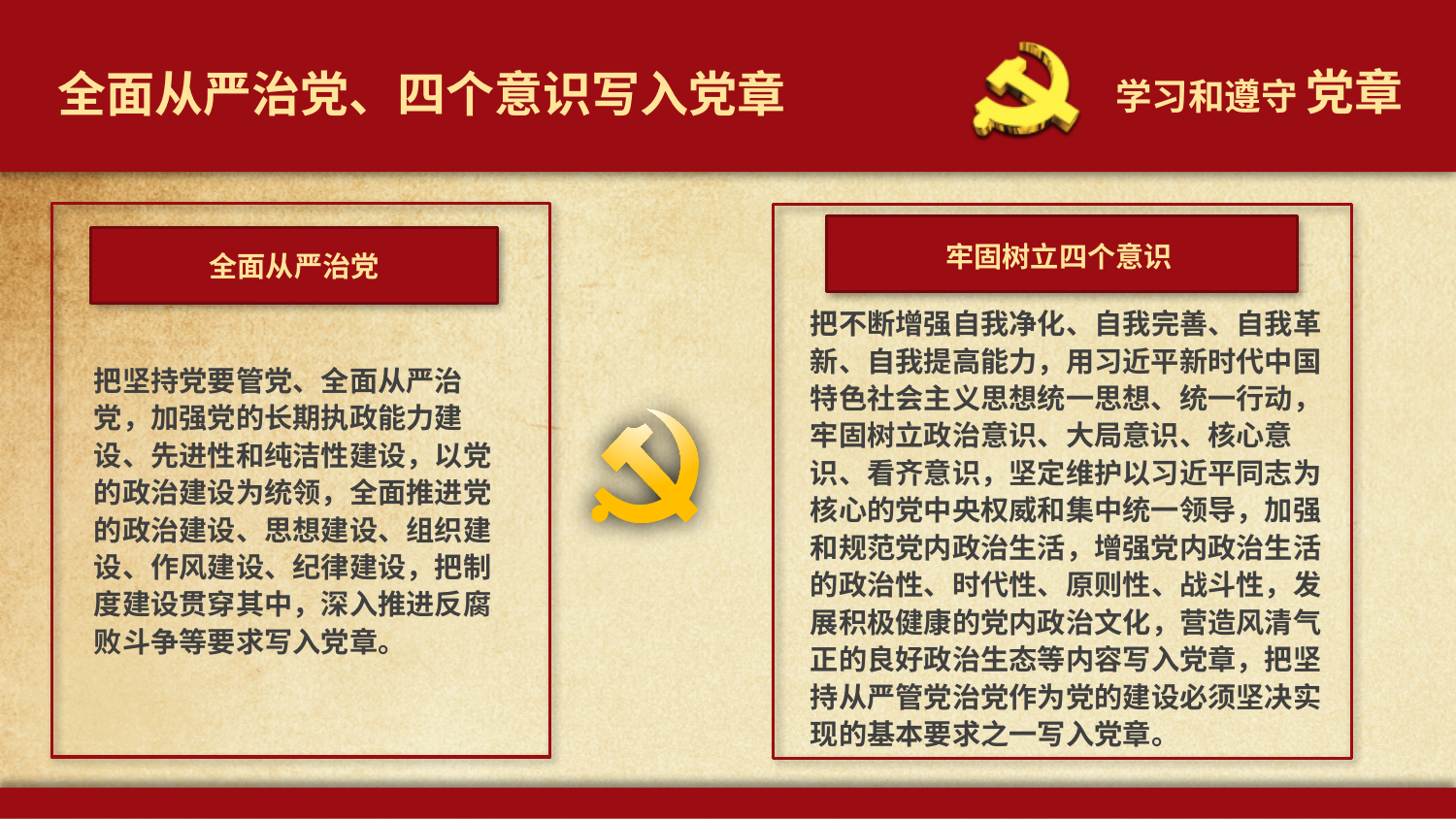

全面从严治党、四个意识写入党章

全面从严治党
把坚持党要管党、全面从严治党，加强党的长期执政能力建设、先进性和纯洁性建设，以党的政治建设为统领，全面推进党的政治建设、思想建设、组织建设、作风建设、纪律建设，把制度建设贯穿其中，深入推进反腐败斗争等要求写入党章。

               牢固树立四个意识
把不断增强自我净化、自我完善、自我革新、自我提高能力，用习近平新时代中国特色社会主义思想统一思想、统一行动，牢固树立政治意识、大局意识、核心意识、看齐意识，坚定维护以习近平同志为核心的党中央权威和集中统一领导，加强和规范党内政治生活，增强党内政治生活的政治性、时代性、原则性、战斗性，发展积极健康的党内政治文化，营造风清气正的良好政治生态等内容写入党章，把坚持从严管党治党作为党的建设必须坚决实现的基本要求之一写入党章。